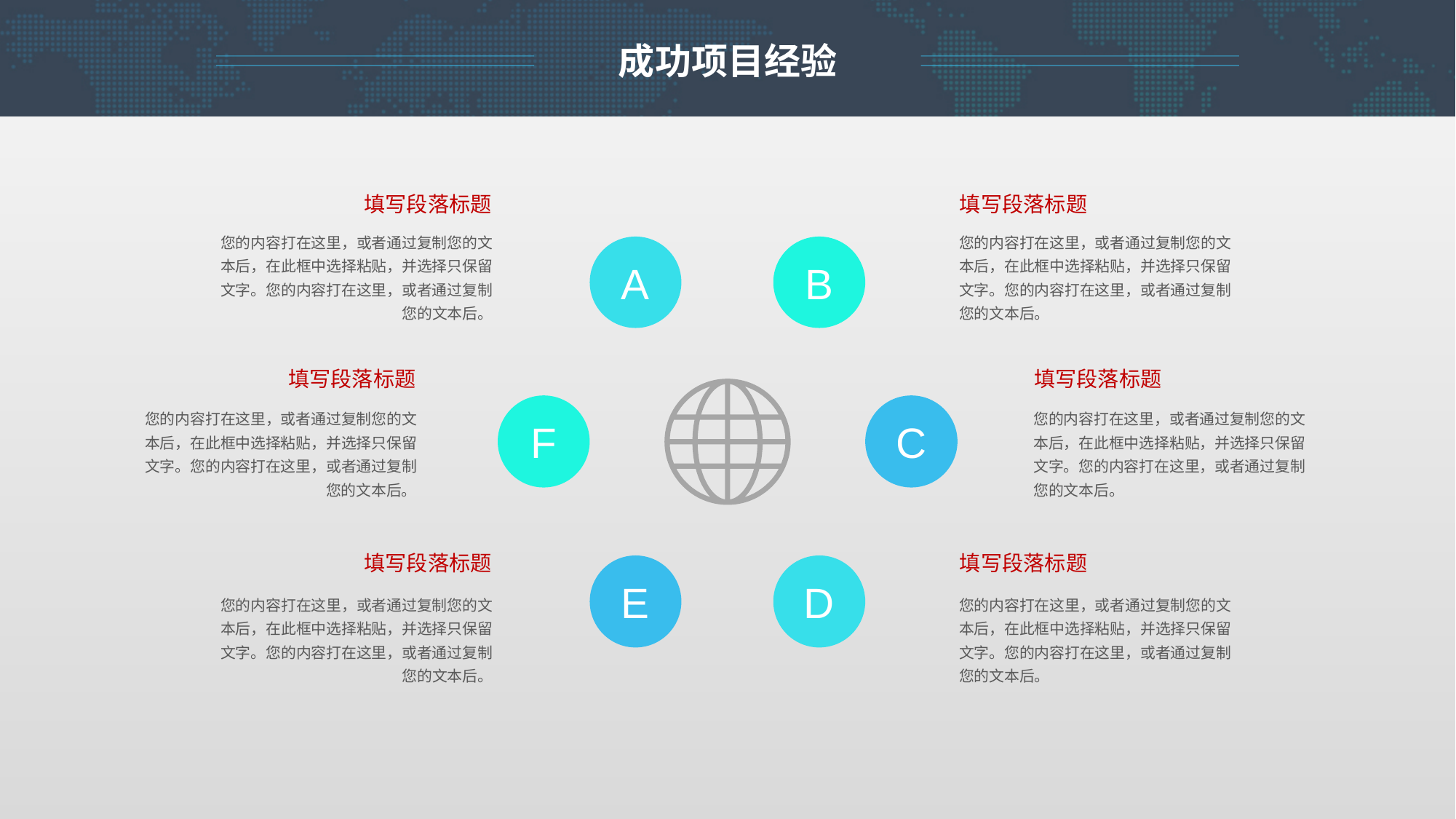

成功项目经验
填写段落标题
填写段落标题
您的内容打在这里，或者通过复制您的文本后，在此框中选择粘贴，并选择只保留文字。您的内容打在这里，或者通过复制您的文本后。
您的内容打在这里，或者通过复制您的文本后，在此框中选择粘贴，并选择只保留文字。您的内容打在这里，或者通过复制您的文本后。
A
B
填写段落标题
填写段落标题

F
C
您的内容打在这里，或者通过复制您的文本后，在此框中选择粘贴，并选择只保留文字。您的内容打在这里，或者通过复制您的文本后。
您的内容打在这里，或者通过复制您的文本后，在此框中选择粘贴，并选择只保留文字。您的内容打在这里，或者通过复制您的文本后。
填写段落标题
填写段落标题
E
D
您的内容打在这里，或者通过复制您的文本后，在此框中选择粘贴，并选择只保留文字。您的内容打在这里，或者通过复制您的文本后。
您的内容打在这里，或者通过复制您的文本后，在此框中选择粘贴，并选择只保留文字。您的内容打在这里，或者通过复制您的文本后。